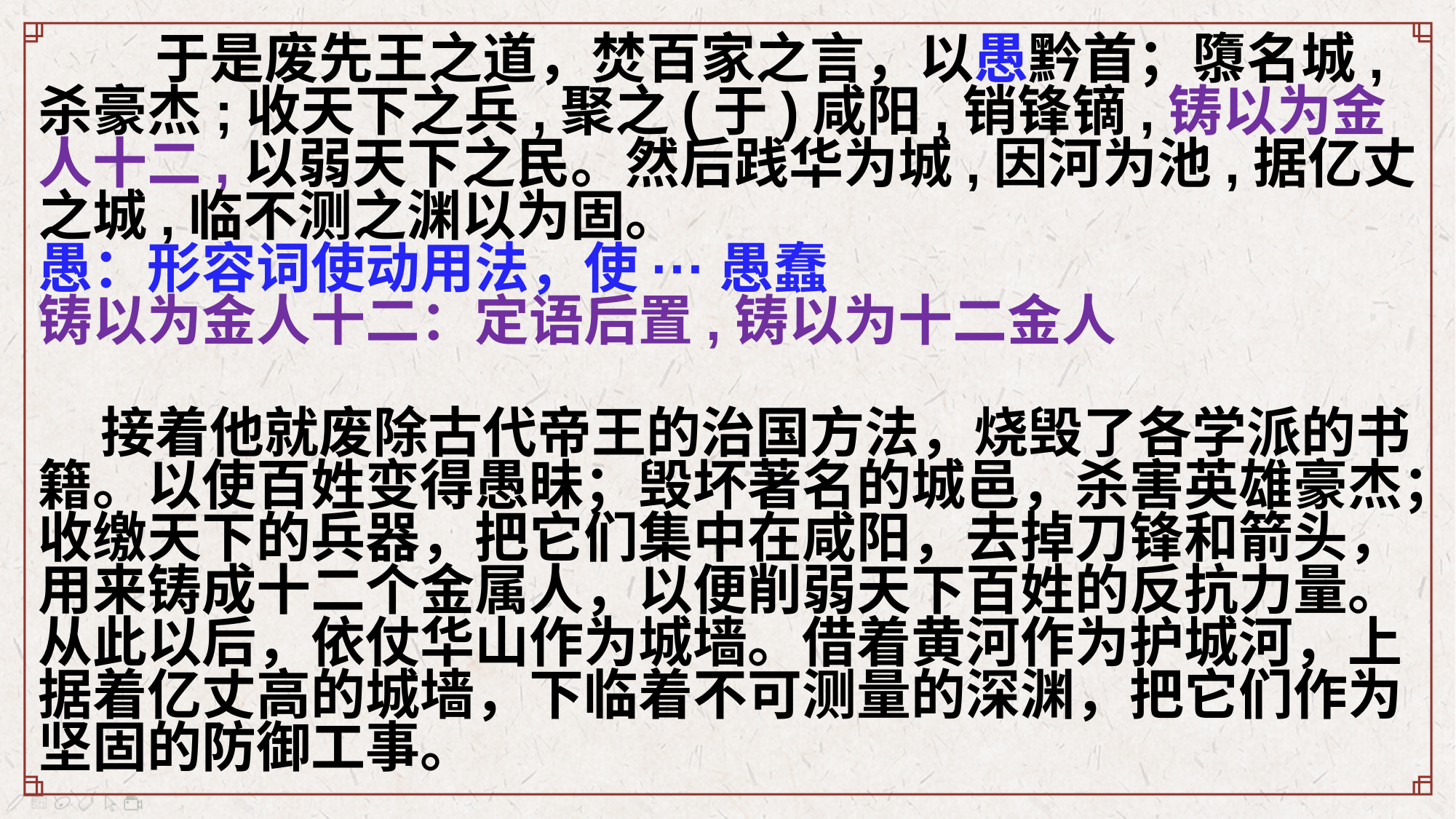

于是废先王之道，焚百家之言，以愚黔首；隳名城,杀豪杰;收天下之兵,聚之(于)咸阳,销锋镝,铸以为金人十二,以弱天下之民。然后践华为城,因河为池,据亿丈之城,临不测之渊以为固。
愚：形容词使动用法，使···愚蠢
铸以为金人十二：定语后置,铸以为十二金人
    接着他就废除古代帝王的治国方法，烧毁了各学派的书籍。以使百姓变得愚昧；毁坏著名的城邑，杀害英雄豪杰；收缴天下的兵器，把它们集中在咸阳，去掉刀锋和箭头，用来铸成十二个金属人，以便削弱天下百姓的反抗力量。从此以后，依仗华山作为城墙。借着黄河作为护城河，上据着亿丈高的城墙，下临着不可测量的深渊，把它们作为坚固的防御工事。